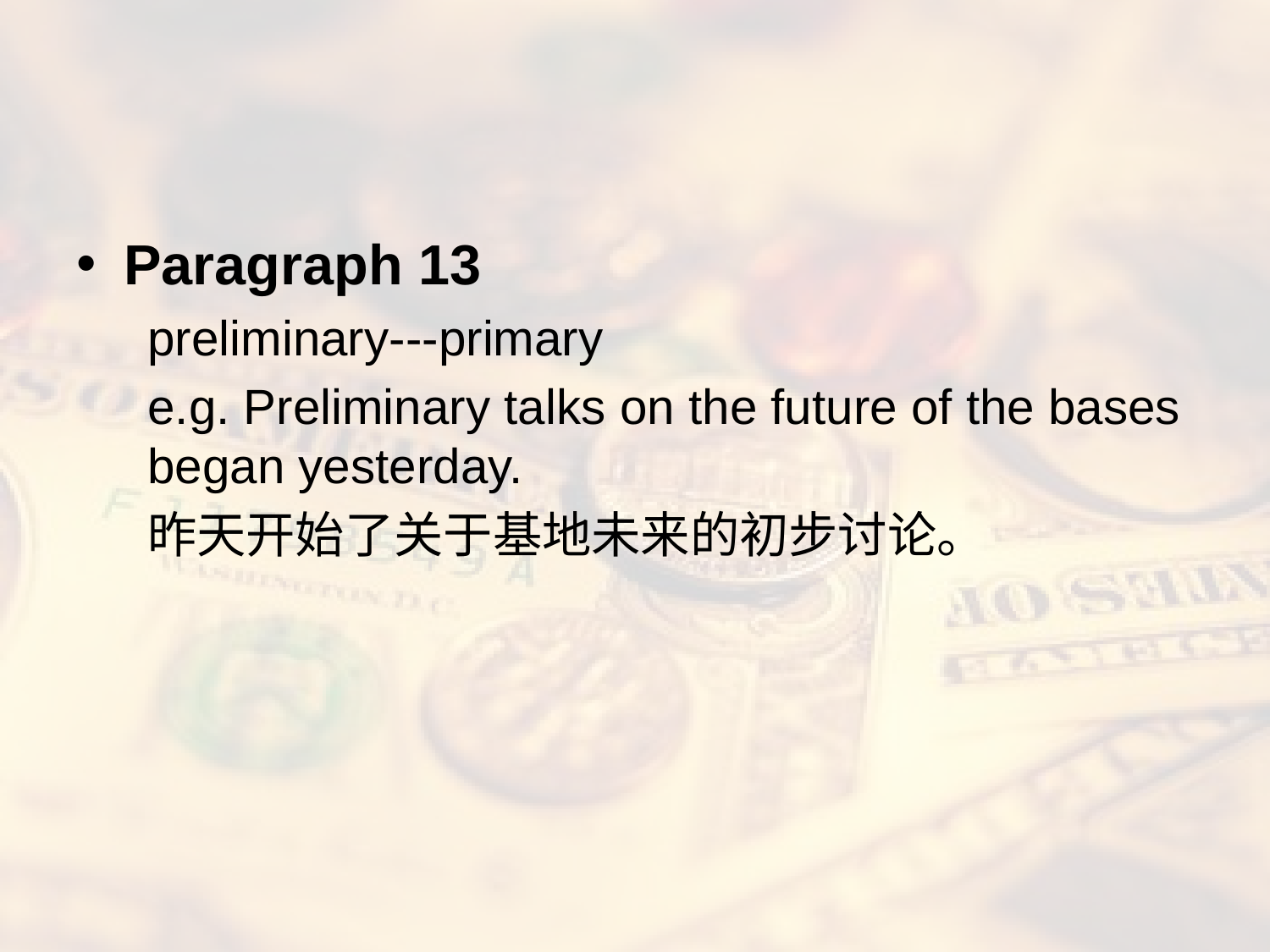

#
Paragraph 13
preliminary---primary
e.g. Preliminary talks on the future of the bases began yesterday.
昨天开始了关于基地未来的初步讨论。